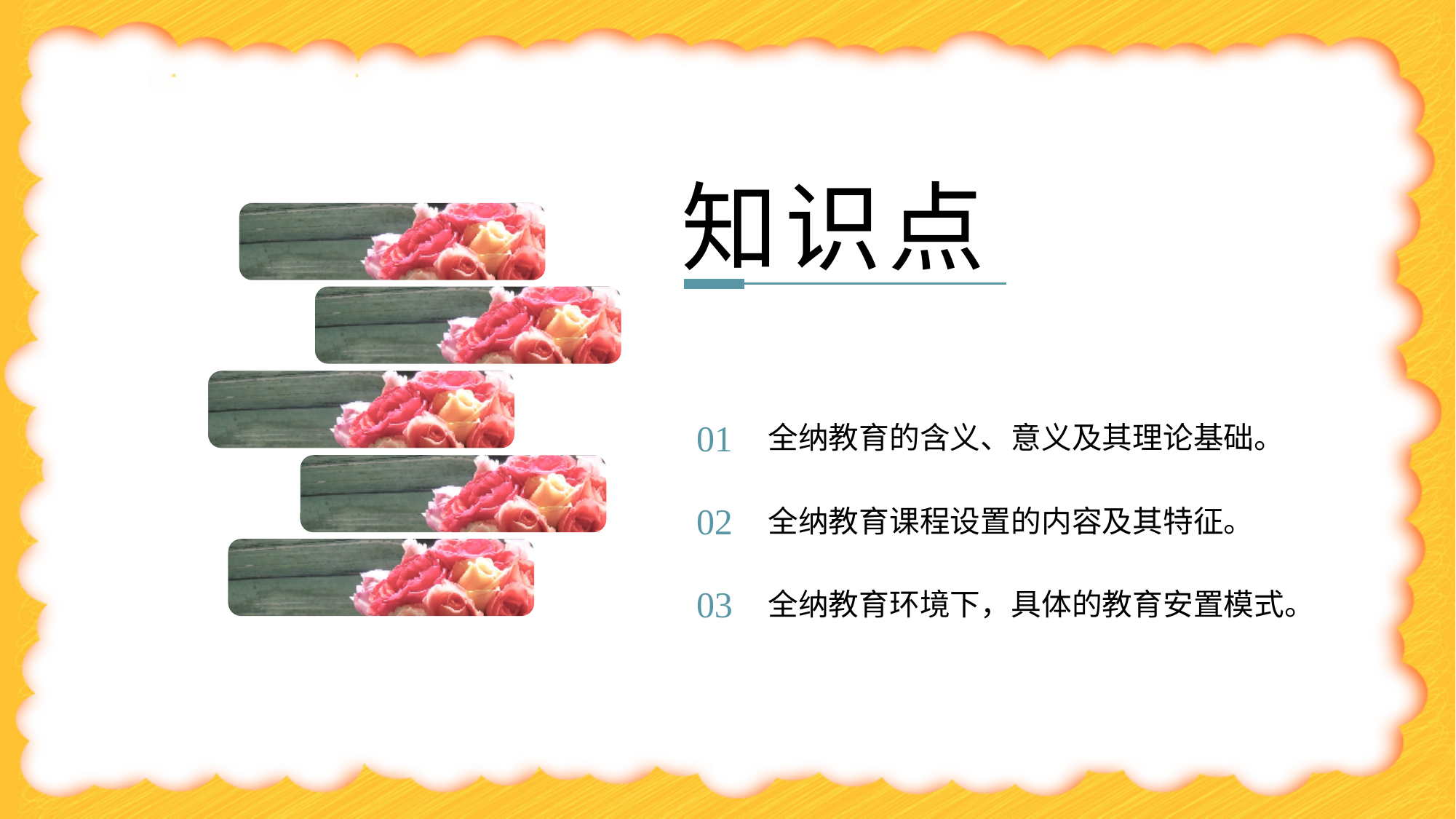

知识点

全纳教育的含义、意义及其理论基础。
01
全纳教育课程设置的内容及其特征。
02
全纳教育环境下，具体的教育安置模式。
03